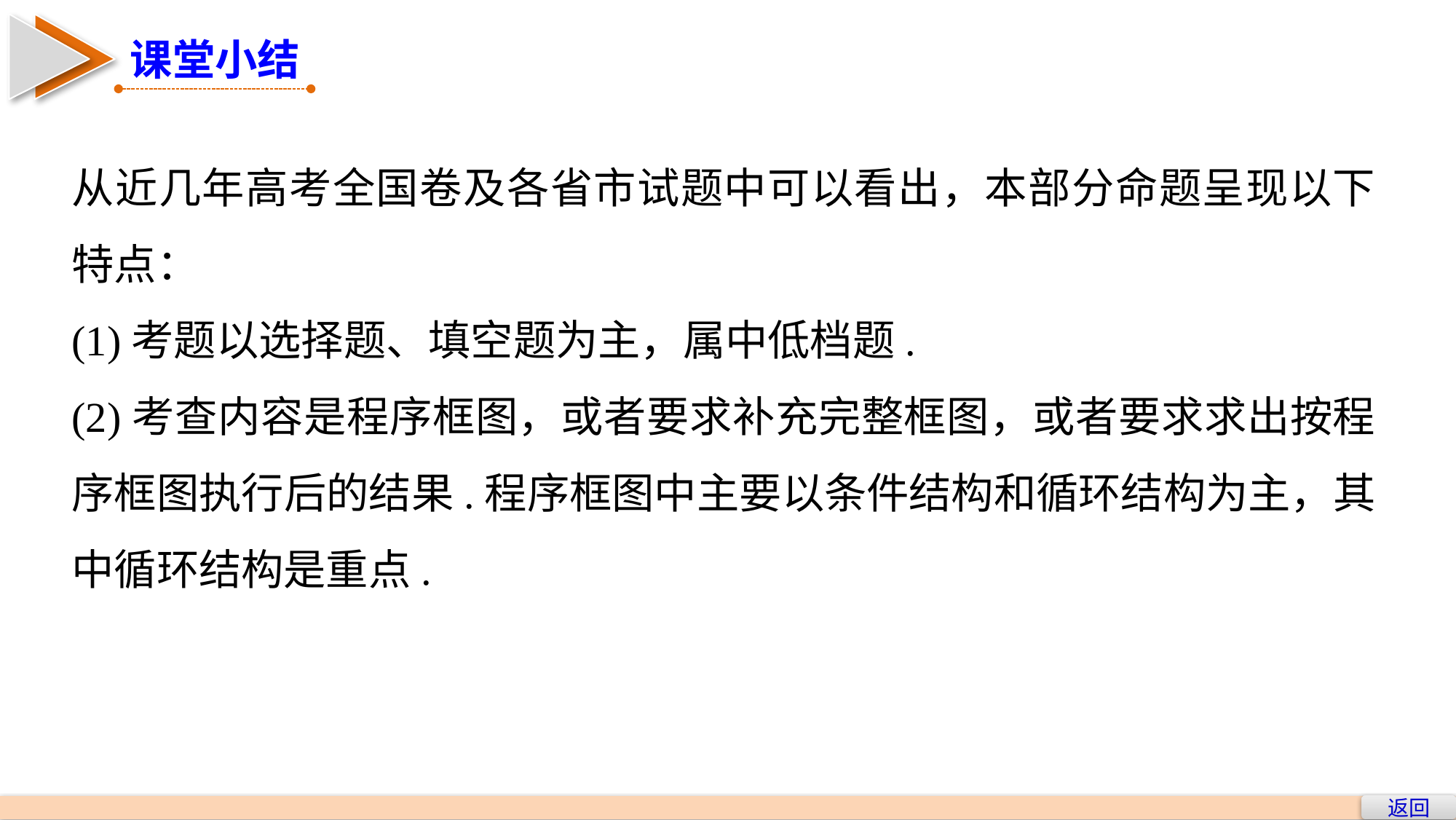

课堂小结
从近几年高考全国卷及各省市试题中可以看出，本部分命题呈现以下特点：
(1)考题以选择题、填空题为主，属中低档题.
(2)考查内容是程序框图，或者要求补充完整框图，或者要求求出按程序框图执行后的结果.程序框图中主要以条件结构和循环结构为主，其中循环结构是重点.
返回